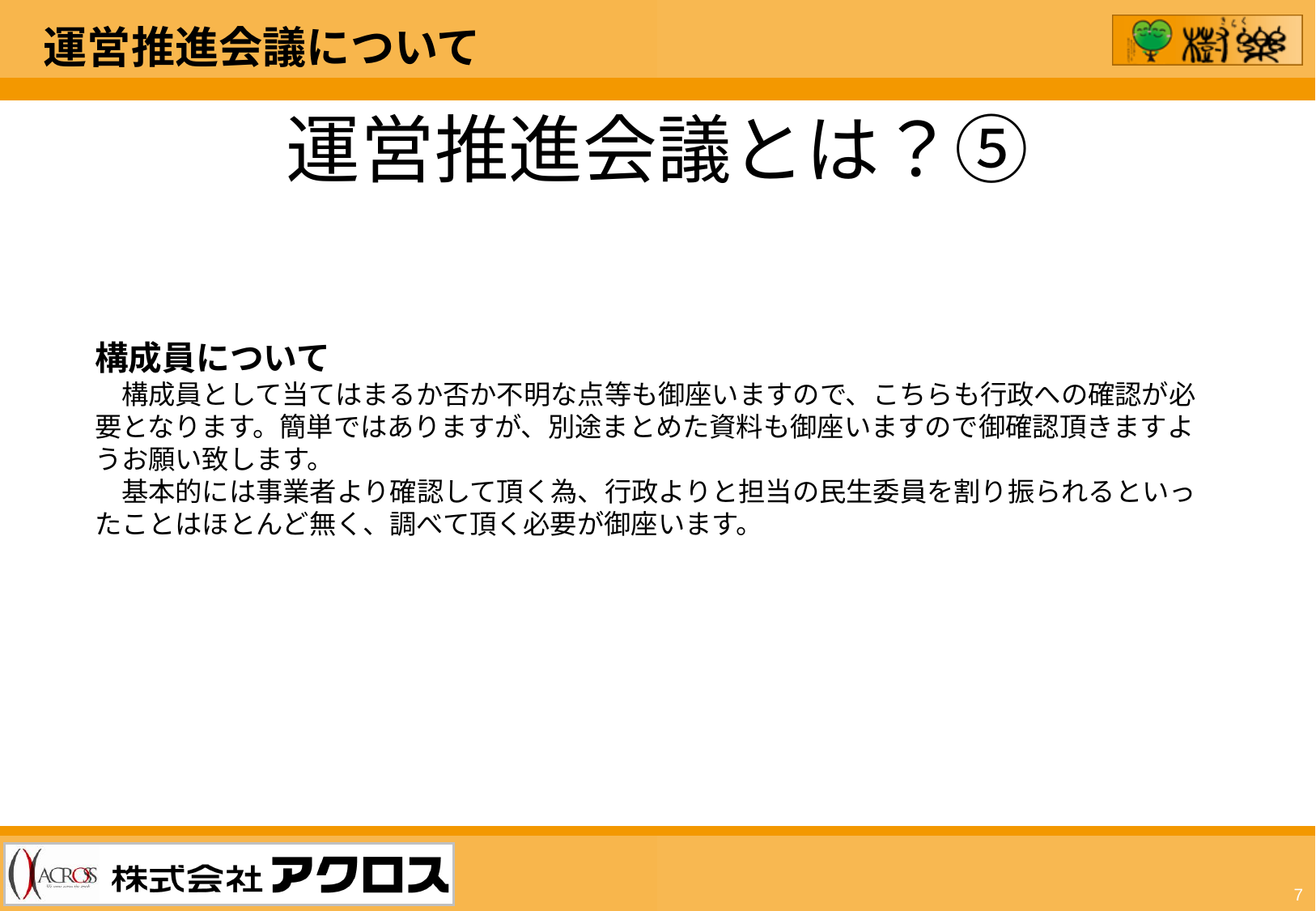

運営推進会議について
運営推進会議とは？⑤

構成員について
　構成員として当てはまるか否か不明な点等も御座いますので、こちらも行政への確認が必要となります。簡単ではありますが、別途まとめた資料も御座いますので御確認頂きますようお願い致します。
　基本的には事業者より確認して頂く為、行政よりと担当の民生委員を割り振られるといったことはほとんど無く、調べて頂く必要が御座います。

7